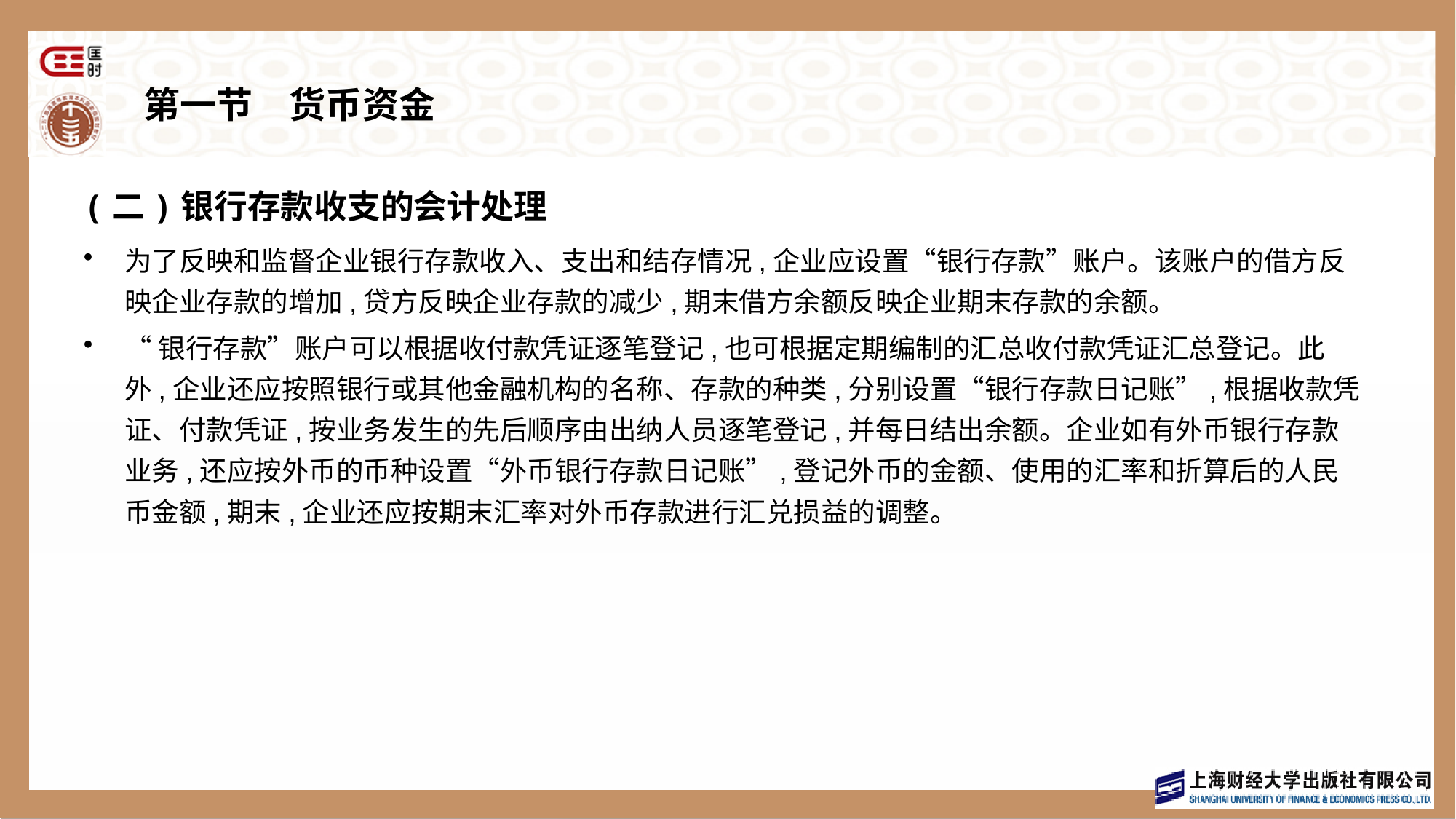

# 第一节　货币资金
(二)银行存款收支的会计处理
为了反映和监督企业银行存款收入、支出和结存情况,企业应设置“银行存款”账户。该账户的借方反映企业存款的增加,贷方反映企业存款的减少,期末借方余额反映企业期末存款的余额。
“银行存款”账户可以根据收付款凭证逐笔登记,也可根据定期编制的汇总收付款凭证汇总登记。此外,企业还应按照银行或其他金融机构的名称、存款的种类,分别设置“银行存款日记账”,根据收款凭证、付款凭证,按业务发生的先后顺序由出纳人员逐笔登记,并每日结出余额。企业如有外币银行存款业务,还应按外币的币种设置“外币银行存款日记账”,登记外币的金额、使用的汇率和折算后的人民币金额,期末,企业还应按期末汇率对外币存款进行汇兑损益的调整。